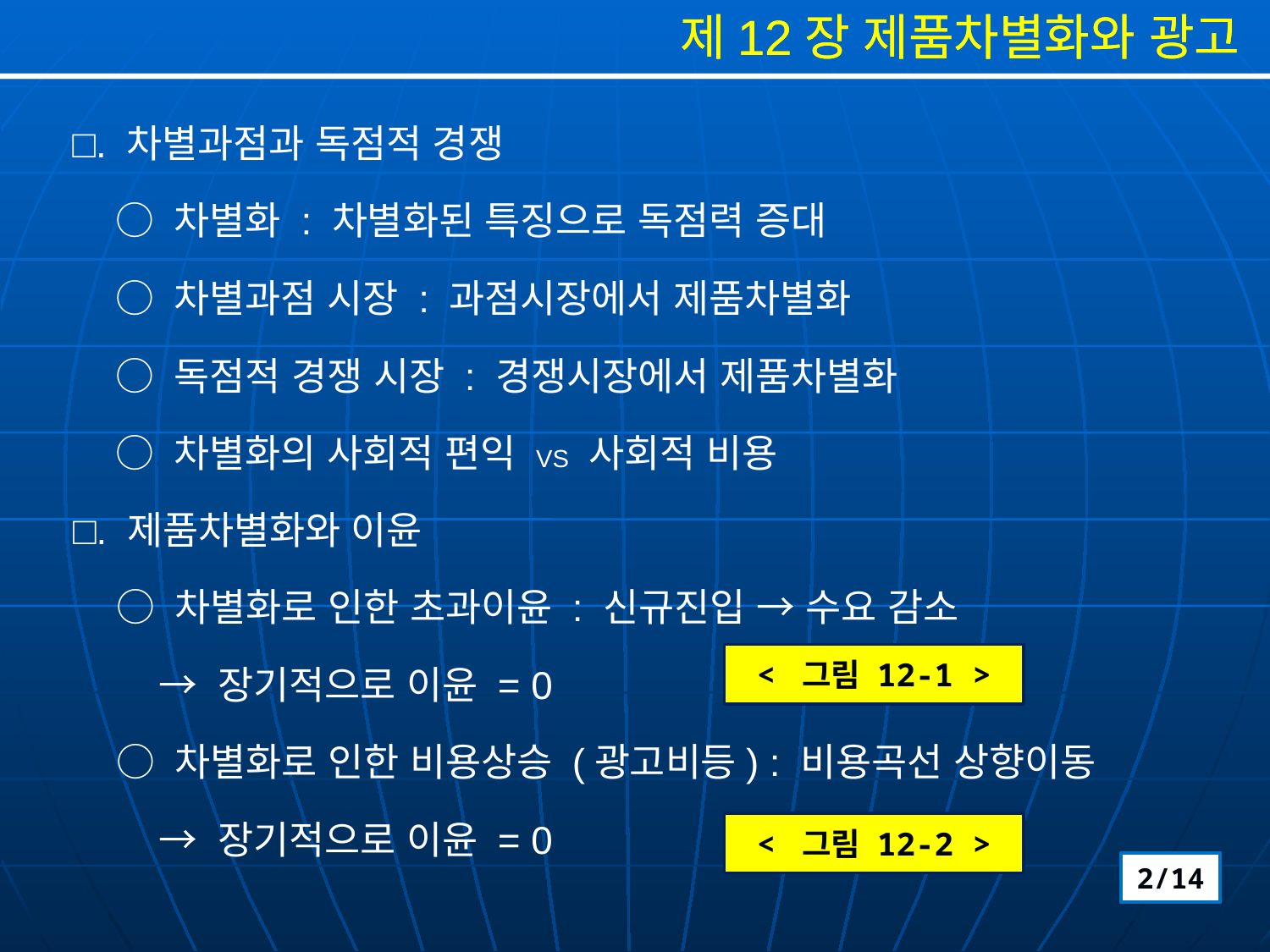

□. 차별과점과 독점적 경쟁
    ○ 차별화 : 차별화된 특징으로 독점력 증대
    ○ 차별과점 시장 : 과점시장에서 제품차별화
    ○ 독점적 경쟁 시장 : 경쟁시장에서 제품차별화
    ○ 차별화의 사회적 편익 VS 사회적 비용

 □. 제품차별화와 이윤
     ○ 차별화로 인한 초과이윤 : 신규진입 → 수요 감소
         → 장기적으로 이윤 = 0
     ○ 차별화로 인한 비용상승 (광고비등) : 비용곡선 상향이동
         → 장기적으로 이윤 = 0

< 그림 12-1 >
< 그림 12-2 >
2/14